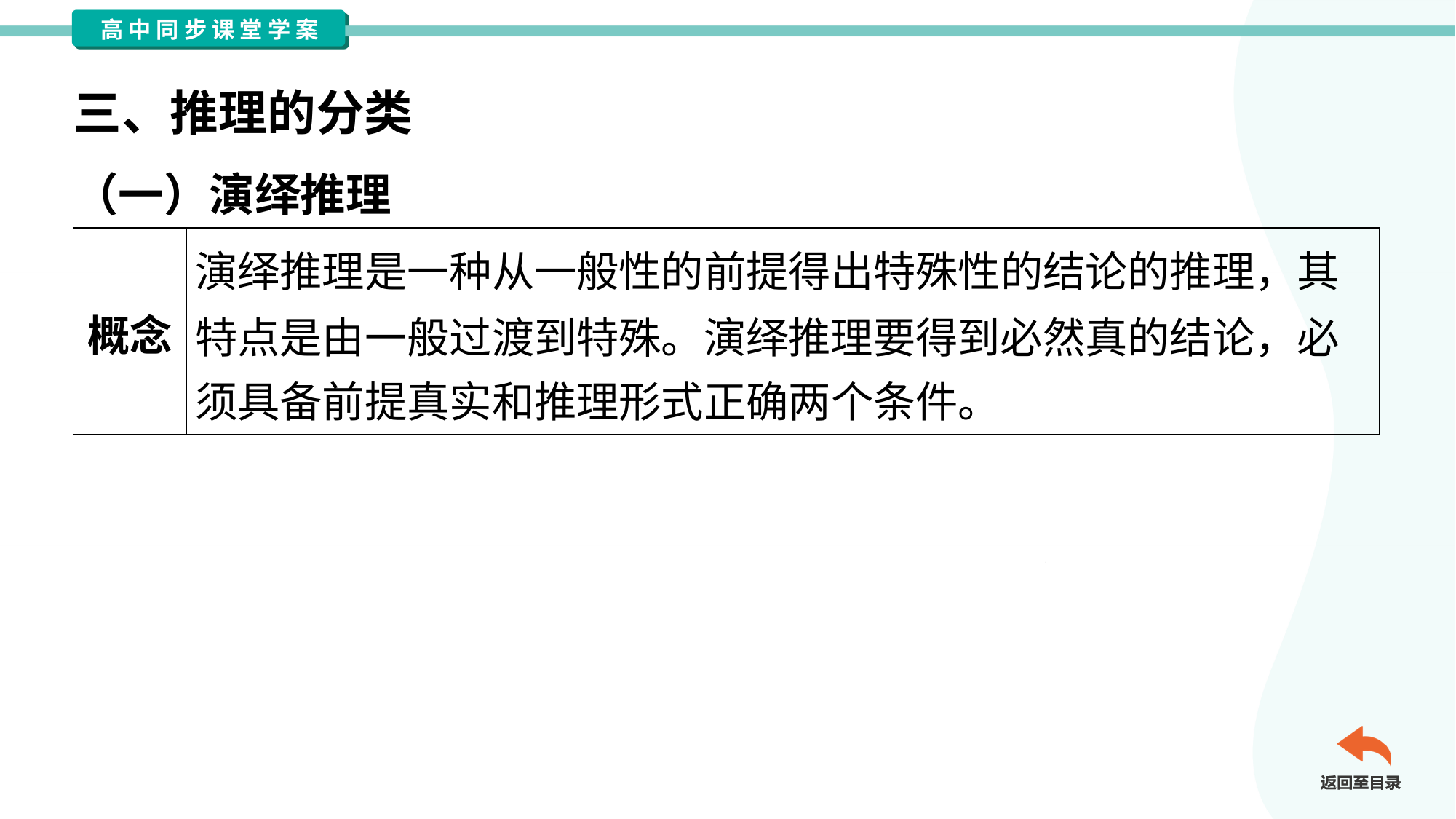

三、推理的分类
（一）演绎推理
| 概念 | 演绎推理是一种从一般性的前提得出特殊性的结论的推理，其 特点是由一般过渡到特殊。演绎推理要得到必然真的结论，必 须具备前提真实和推理形式正确两个条件。 |
| --- | --- |